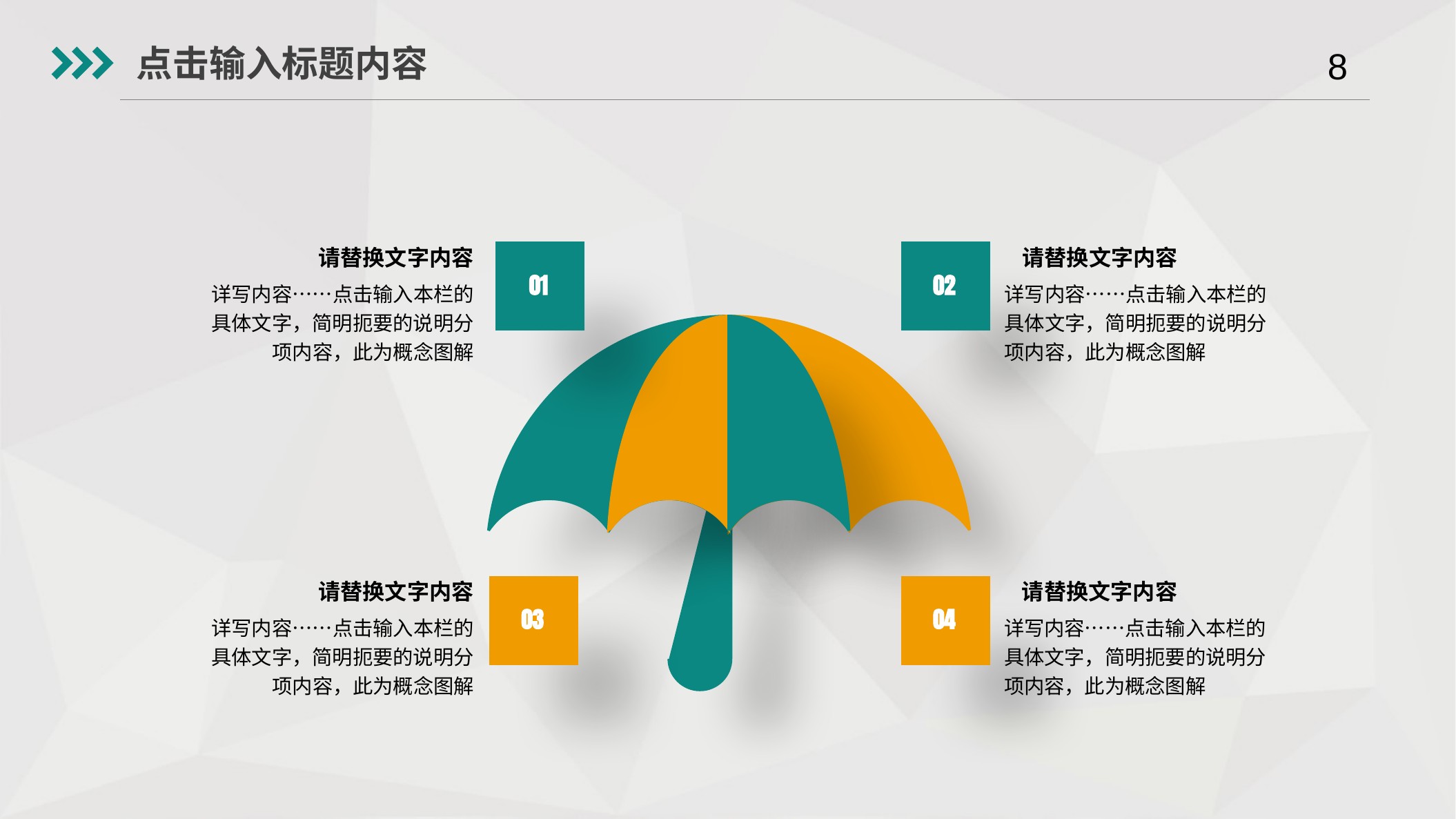

点击输入标题内容
请替换文字内容
请替换文字内容

01
02
详写内容……点击输入本栏的具体文字，简明扼要的说明分项内容，此为概念图解
详写内容……点击输入本栏的具体文字，简明扼要的说明分项内容，此为概念图解

请替换文字内容
请替换文字内容

03
04
详写内容……点击输入本栏的具体文字，简明扼要的说明分项内容，此为概念图解
详写内容……点击输入本栏的具体文字，简明扼要的说明分项内容，此为概念图解
Yanshifu